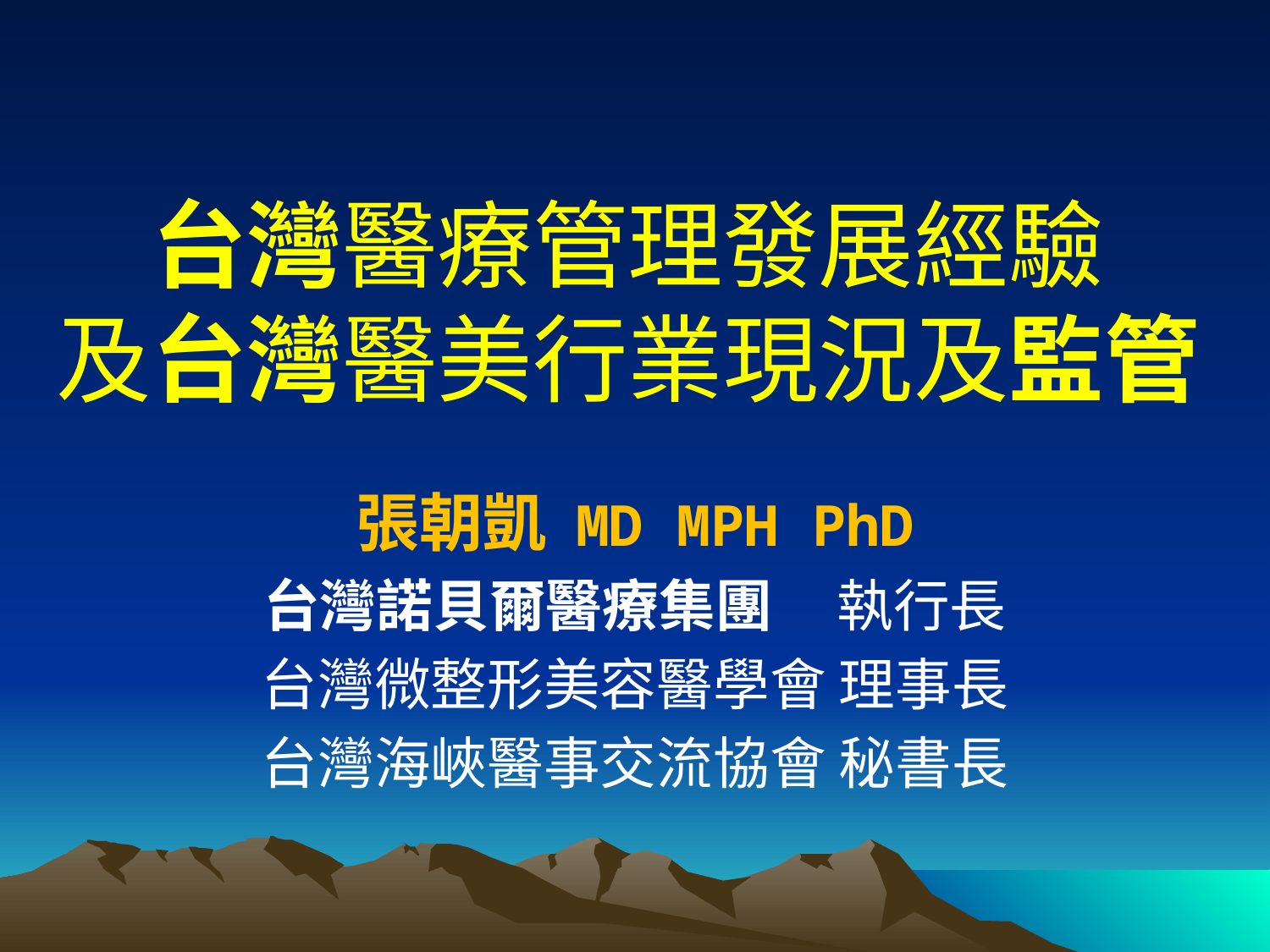

# 台灣醫療管理發展經驗 及台灣醫美行業現況及監管
張朝凱 MD MPH PhD
台灣諾貝爾醫療集團     執行長
台灣微整形美容醫學會 理事長
台灣海峽醫事交流協會 秘書長